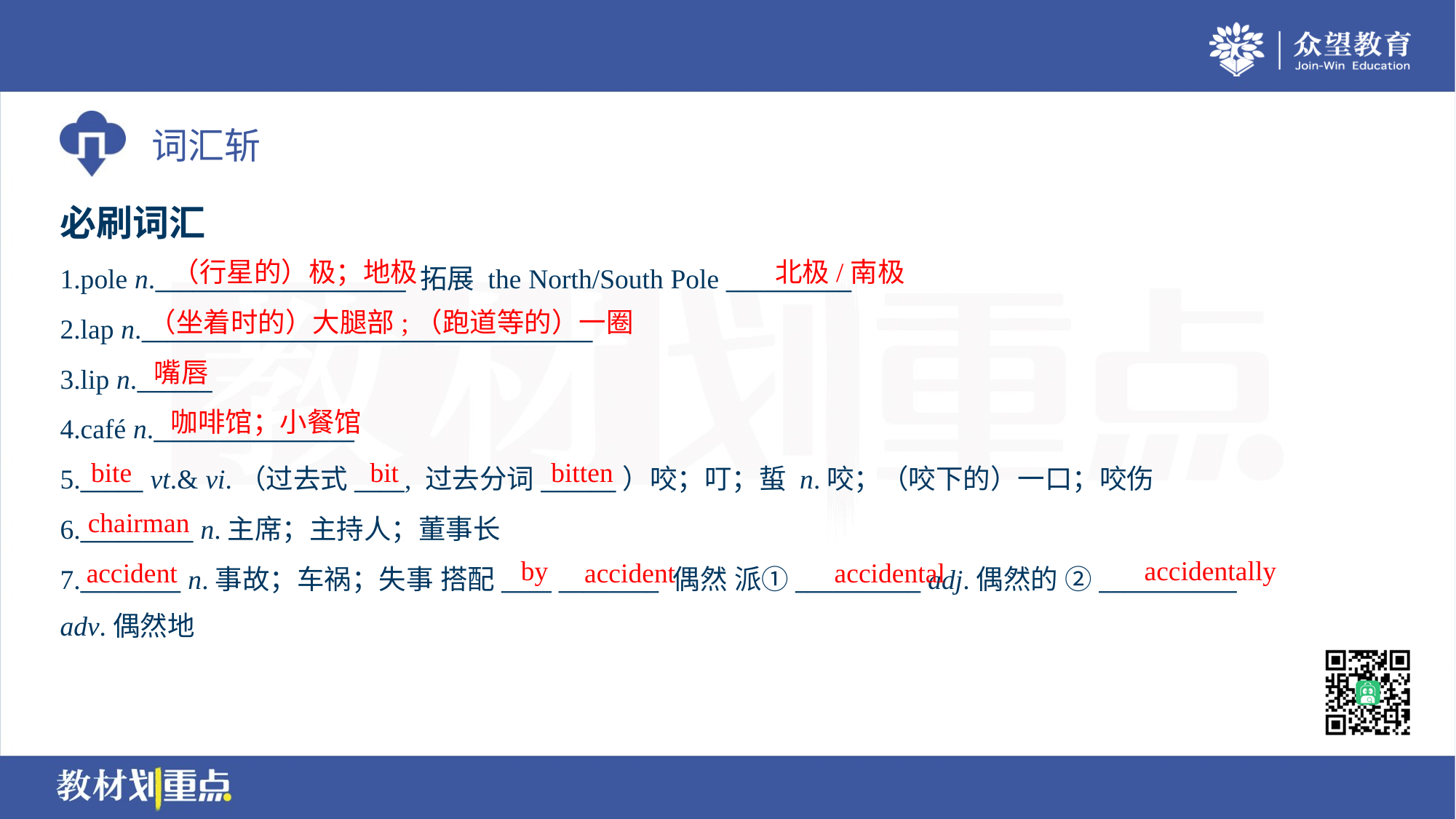

必刷词汇
（行星的）极；地极
北极/南极
1.pole n.____________________ 拓展 the North/South Pole __________
2.lap n.____________________________________
3.lip n.______
4.café n.________________
5._____ vt.& vi.（过去式____, 过去分词______）咬；叮；蜇 n.咬；（咬下的）一口；咬伤
6._________ n.主席；主持人；董事长
7.________ n.事故；车祸；失事 搭配____ ________ 偶然 派①__________ adj.偶然的 ②___________
adv.偶然地
（坐着时的）大腿部;（跑道等的）一圈
嘴唇
咖啡馆；小餐馆
bite
bit
bitten
chairman
by
accidentally
accident
accident
accidental